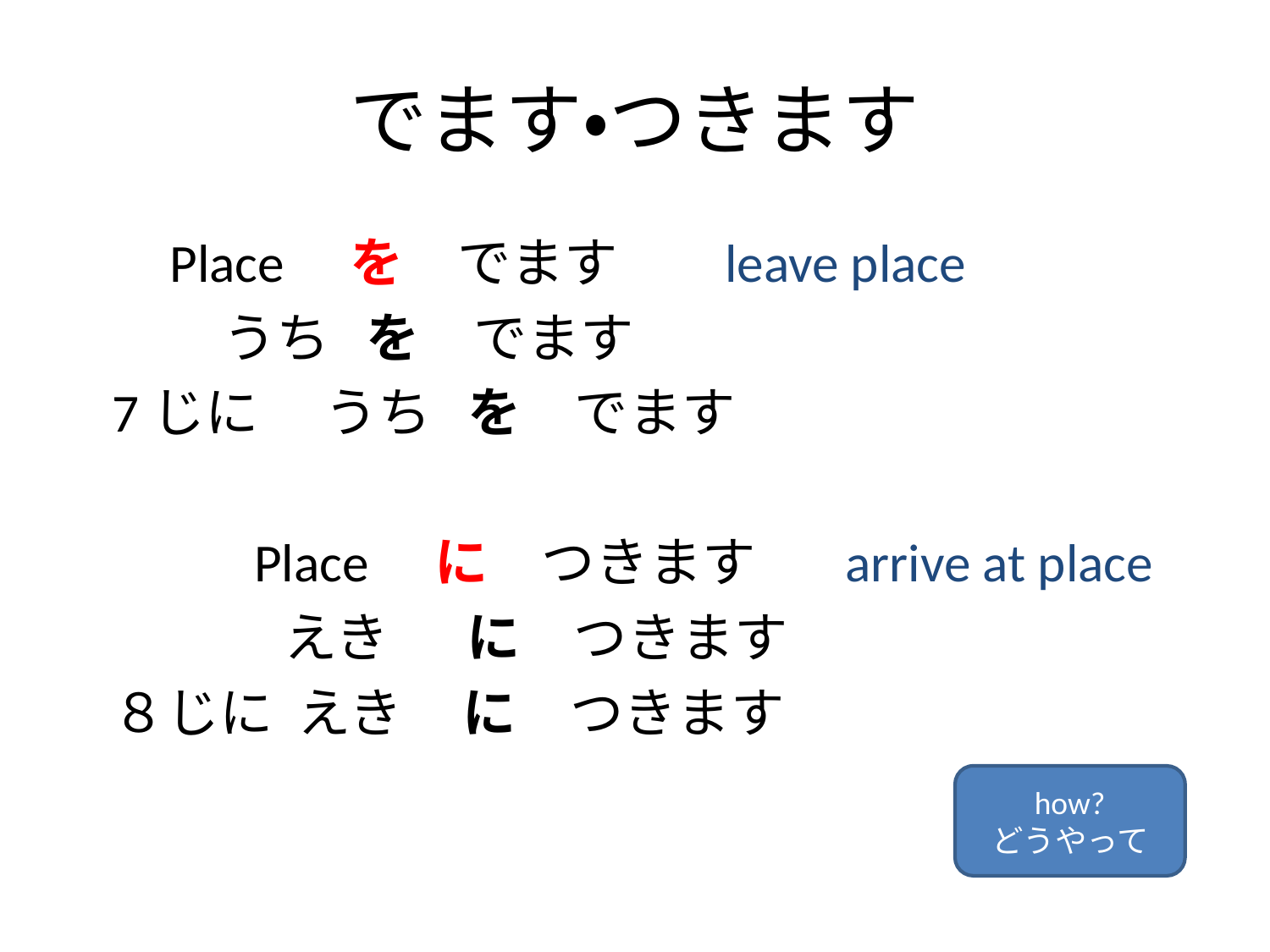

# でます・つきます
		    Place　を　でます 		leave place
		　    うち   を　でます
   7じに　 うち   を　でます

	           Place　に　つきます	arrive at place
	        　えき　  に　つきます
  ８じに  えき     に　つきます
how?
どうやって